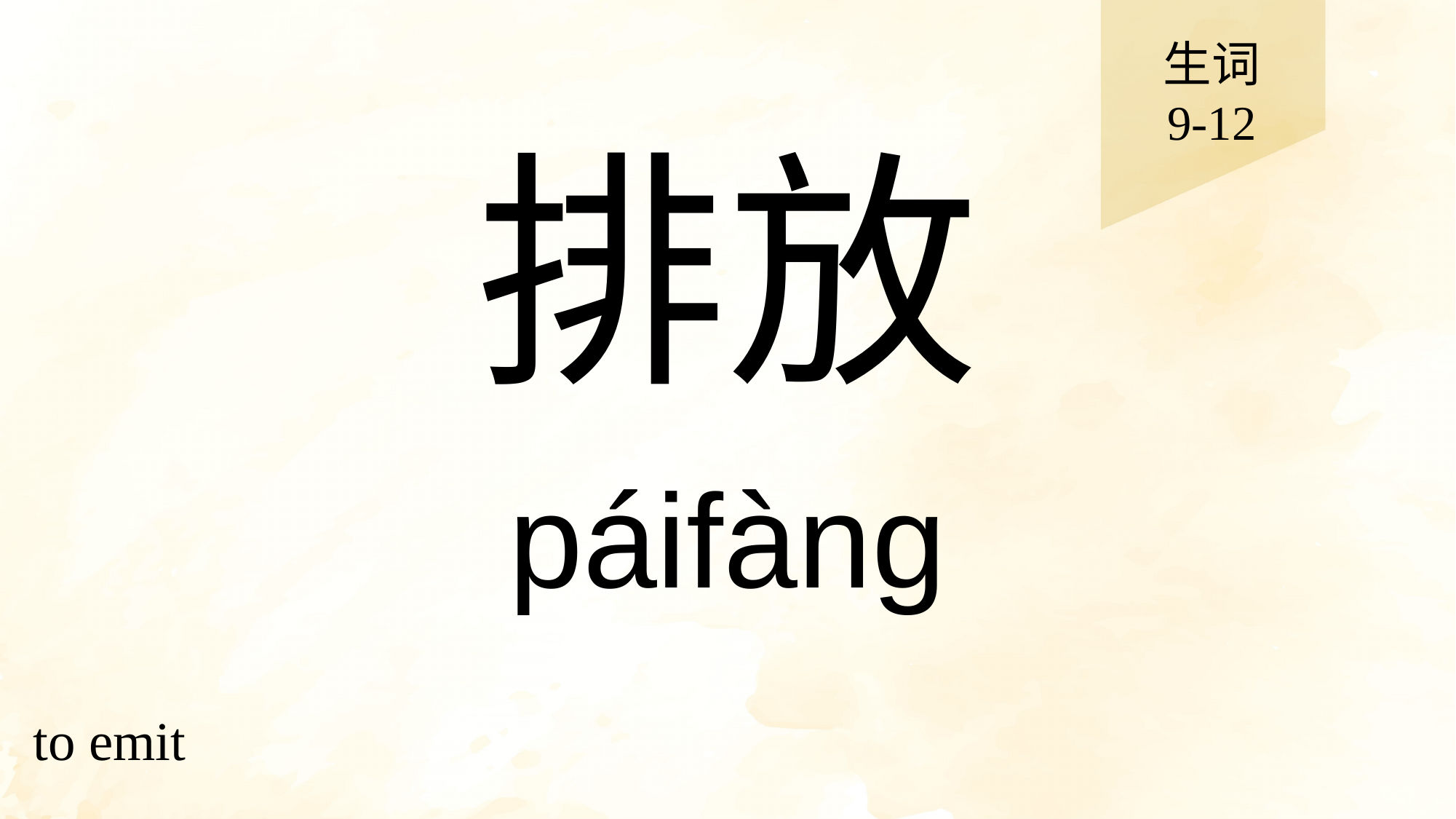

生词
9-12
# 排放
páifàng
to emit